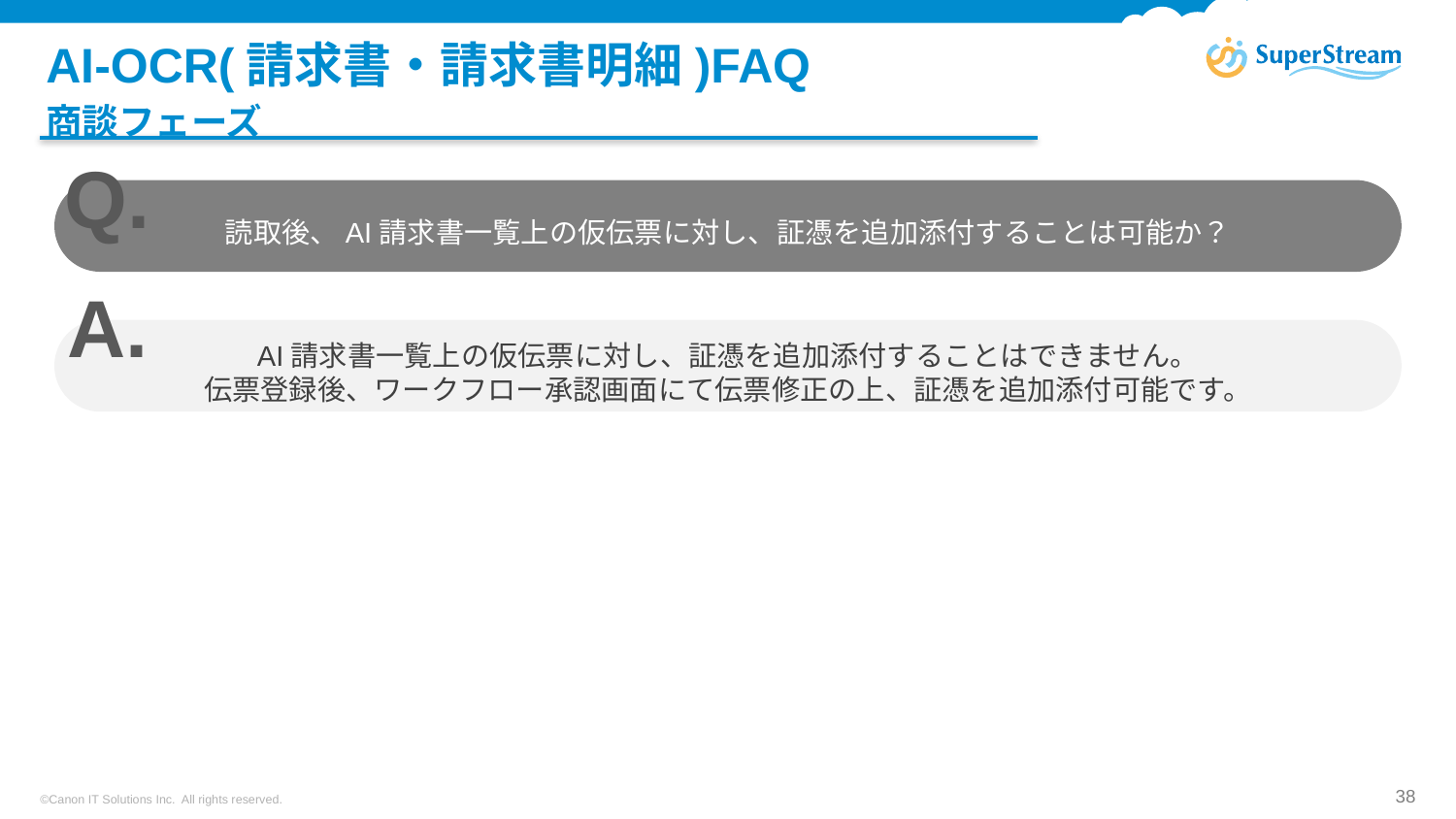

# AI-OCR(請求書・請求書明細)FAQ
商談フェーズ
Q.
読取後、AI請求書一覧上の仮伝票に対し、証憑を追加添付することは可能か？

A.
AI請求書一覧上の仮伝票に対し、証憑を追加添付することはできません。
伝票登録後、ワークフロー承認画面にて伝票修正の上、証憑を追加添付可能です。
©Canon IT Solutions Inc.  All rights reserved.
38